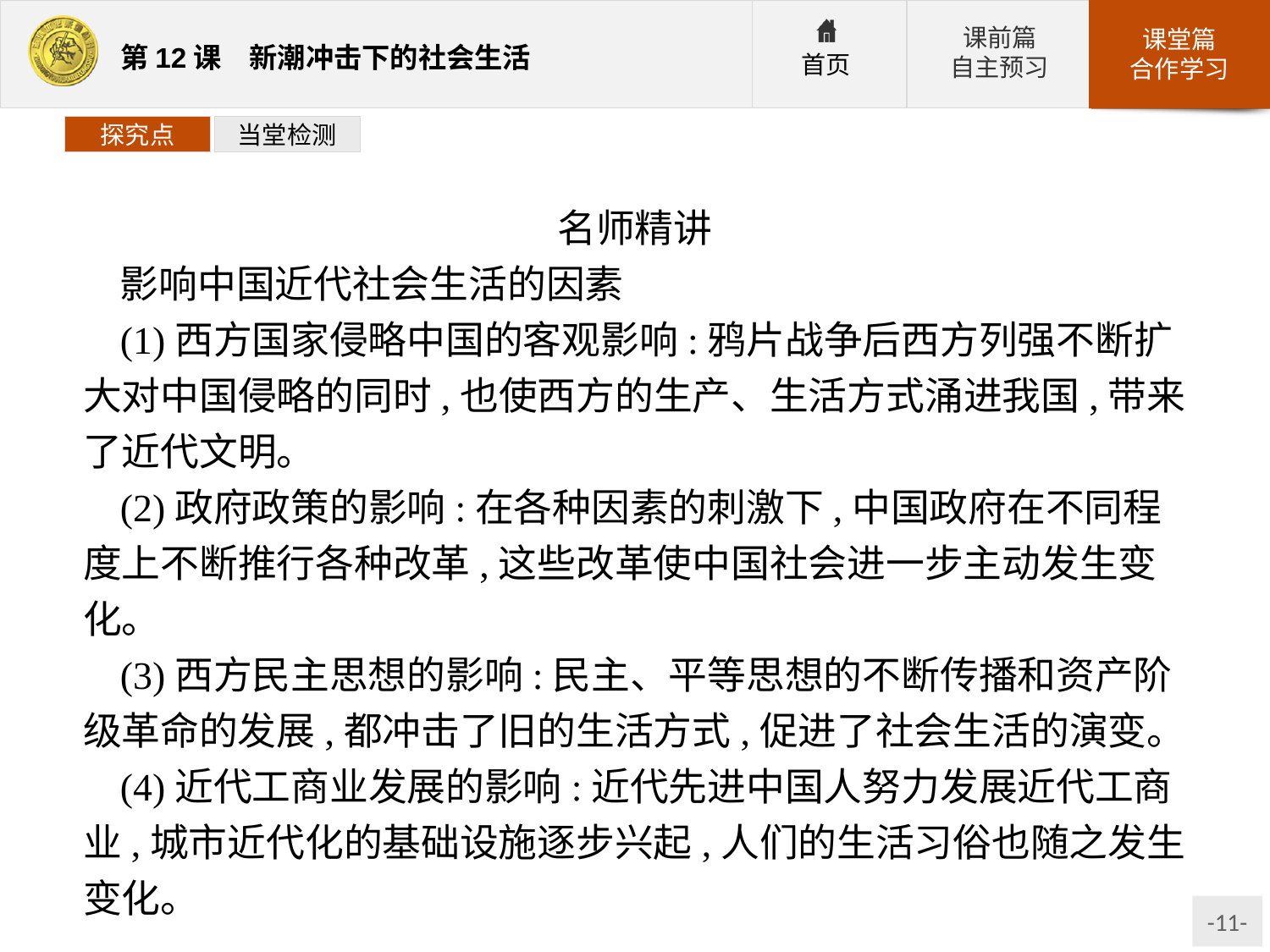

探究点
当堂检测
名师精讲
影响中国近代社会生活的因素
(1)西方国家侵略中国的客观影响:鸦片战争后西方列强不断扩大对中国侵略的同时,也使西方的生产、生活方式涌进我国,带来了近代文明。
(2)政府政策的影响:在各种因素的刺激下,中国政府在不同程度上不断推行各种改革,这些改革使中国社会进一步主动发生变化。
(3)西方民主思想的影响:民主、平等思想的不断传播和资产阶级革命的发展,都冲击了旧的生活方式,促进了社会生活的演变。
(4)近代工商业发展的影响:近代先进中国人努力发展近代工商业,城市近代化的基础设施逐步兴起,人们的生活习俗也随之发生变化。